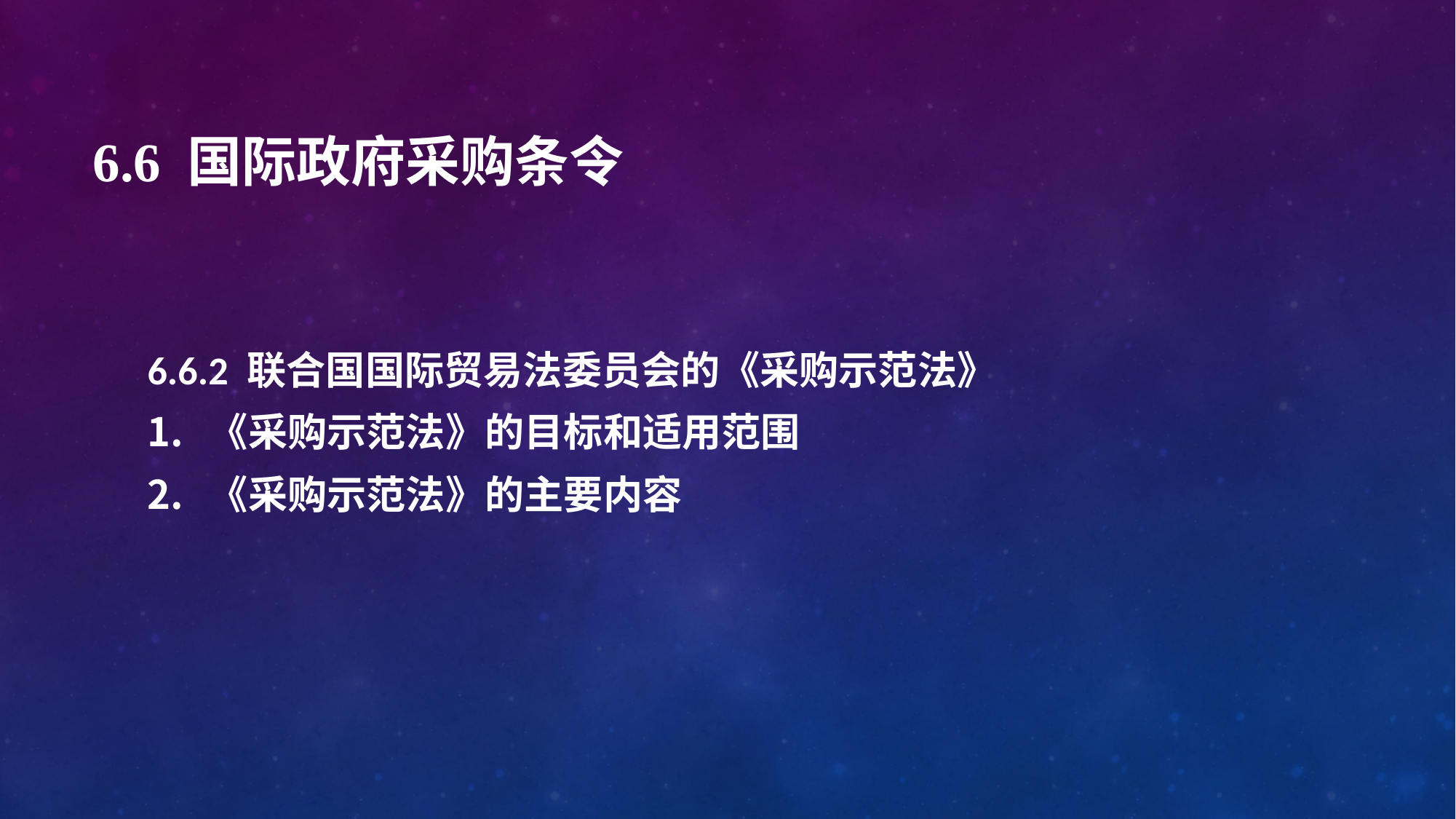

# 6.6 国际政府采购条令
6.6.2 联合国国际贸易法委员会的《采购示范法》
《采购示范法》的目标和适用范围
《采购示范法》的主要内容